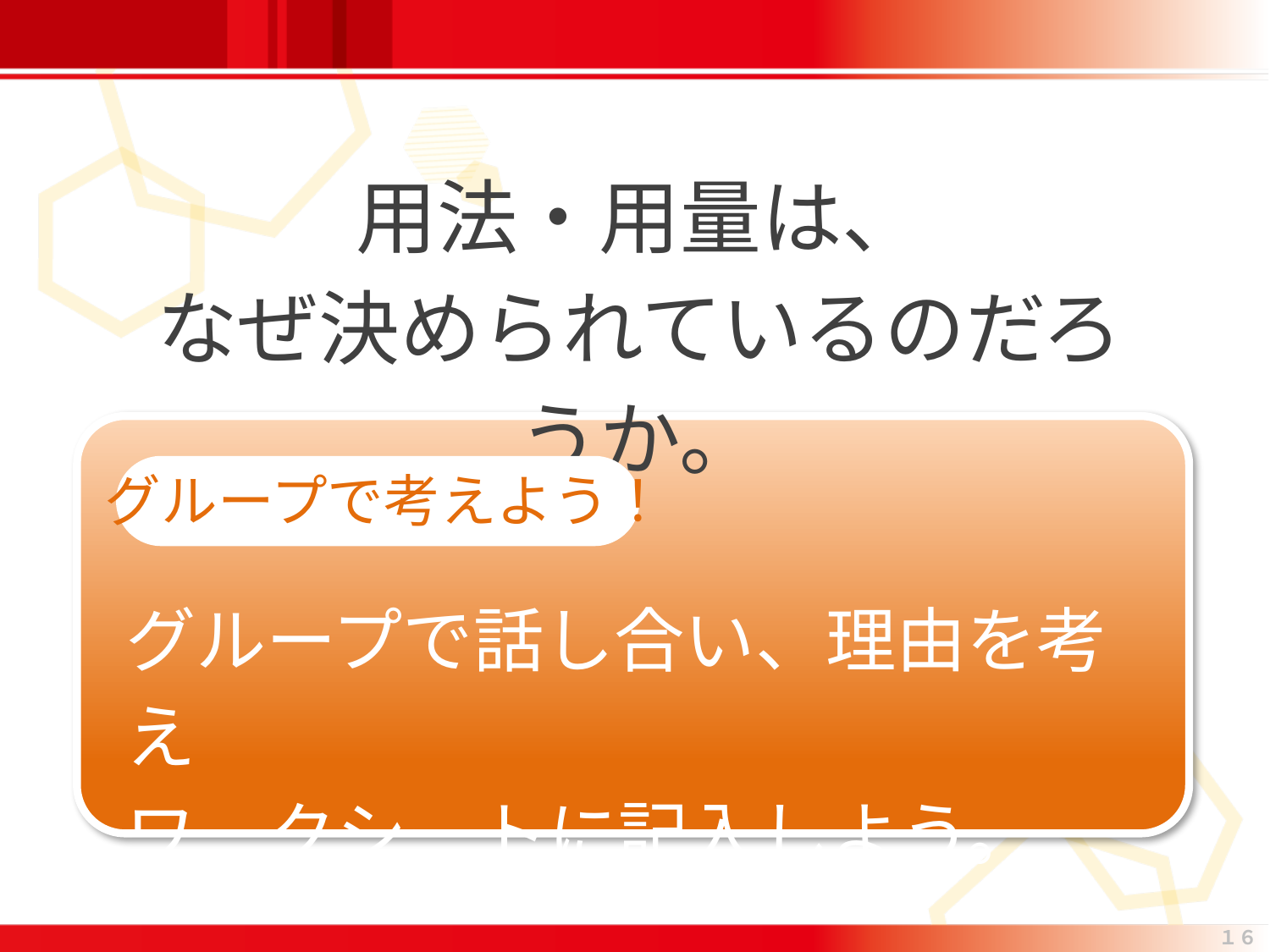

用法・用量は、
なぜ決められているのだろうか。

グループで考えよう！
グループで話し合い、理由を考え
ワークシートに記入しよう。
１６